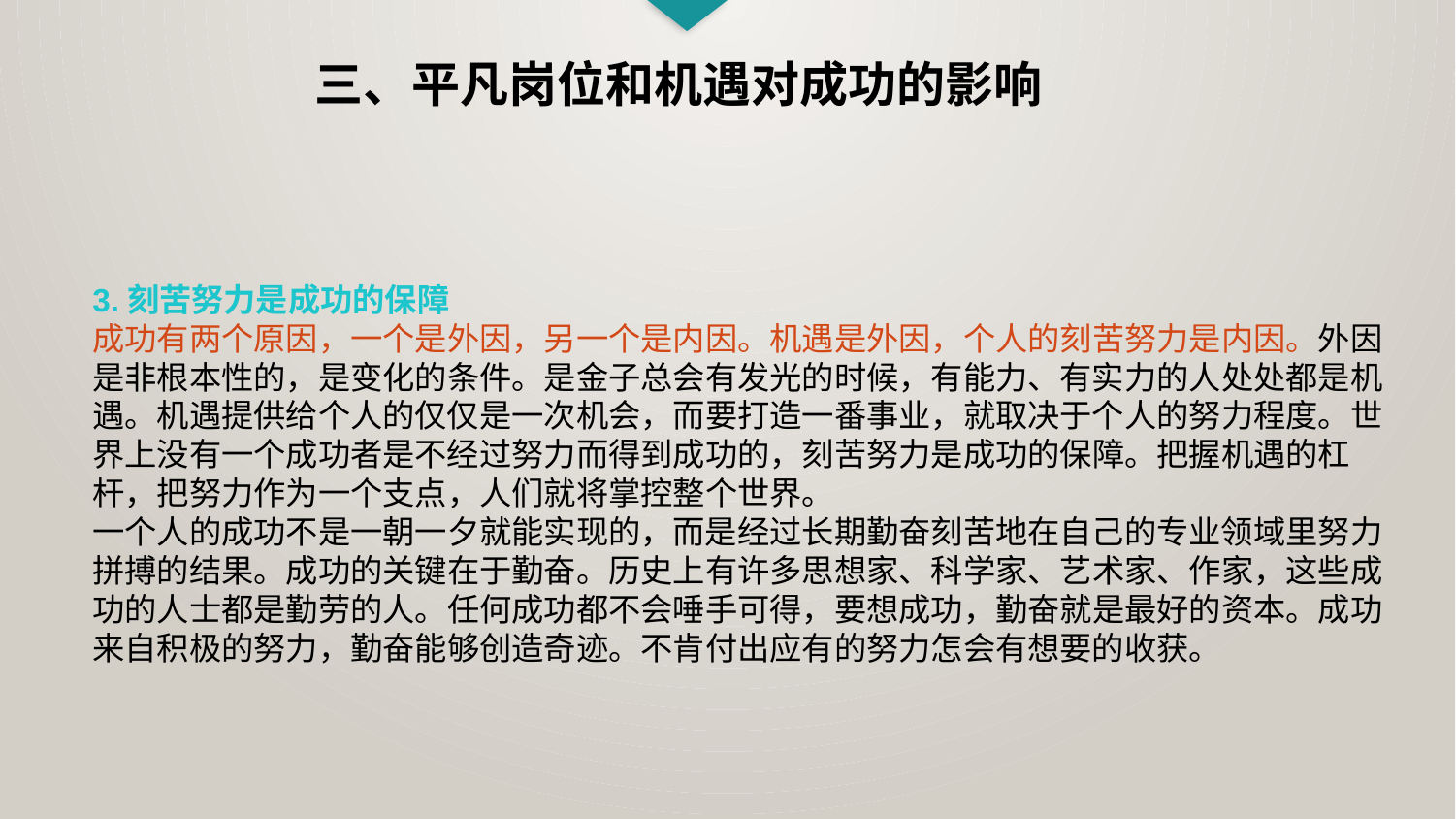

三、平凡岗位和机遇对成功的影响
3.刻苦努力是成功的保障
成功有两个原因，一个是外因，另一个是内因。机遇是外因，个人的刻苦努力是内因。外因是非根本性的，是变化的条件。是金子总会有发光的时候，有能力、有实力的人处处都是机遇。机遇提供给个人的仅仅是一次机会，而要打造一番事业，就取决于个人的努力程度。世界上没有一个成功者是不经过努力而得到成功的，刻苦努力是成功的保障。把握机遇的杠杆，把努力作为一个支点，人们就将掌控整个世界。
一个人的成功不是一朝一夕就能实现的，而是经过长期勤奋刻苦地在自己的专业领域里努力拼搏的结果。成功的关键在于勤奋。历史上有许多思想家、科学家、艺术家、作家，这些成功的人士都是勤劳的人。任何成功都不会唾手可得，要想成功，勤奋就是最好的资本。成功来自积极的努力，勤奋能够创造奇迹。不肯付出应有的努力怎会有想要的收获。
80